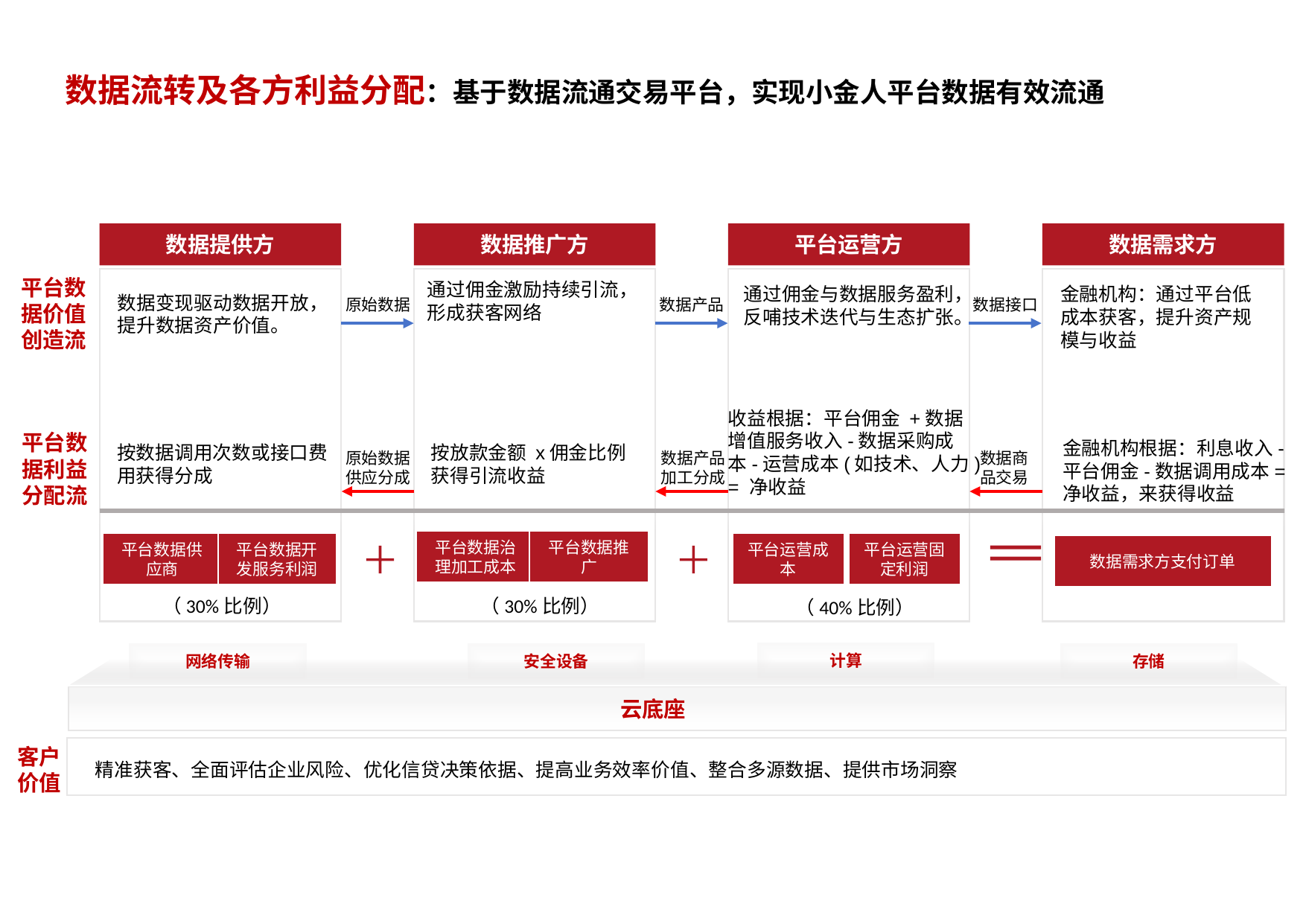

数据流转及各方利益分配：基于数据流通交易平台，实现小金人平台数据有效流通
数据提供方
数据推广方
平台运营方
数据需求方

平台数据价值创造流
通过佣金激励持续引流，
形成获客网络
通过佣金与数据服务盈利，
反哺技术迭代与生态扩张。
金融机构：通过平台低成本获客，提升资产规模与收益
数据变现驱动数据开放，
提升数据资产价值。
原始数据
数据产品
数据接口
收益根据：平台佣金 +数据
增值服务收入-数据采购成
本-运营成本(如技术、人力)
= 净收益
平台数据利益分配流
金融机构根据：利息收入-
平台佣金-数据调用成本=
净收益，来获得收益
按数据调用次数或接口费
用获得分成
按放款金额 x佣金比例
获得引流收益
原始数据
供应分成
数据产品
加工分成
数据商
品交易

平台数据治理加工成本
平台数据推广
平台数据供应商
平台数据开发服务利润
平台运营成本
平台运营固定利润
数据需求方支付订单

（30%比例）
（30%比例）
（40%比例）
计算
网络传输
安全设备
存储

云底座
客户价值

精准获客、全面评估企业风险、优化信贷决策依据、提高业务效率价值、整合多源数据、提供市场洞察